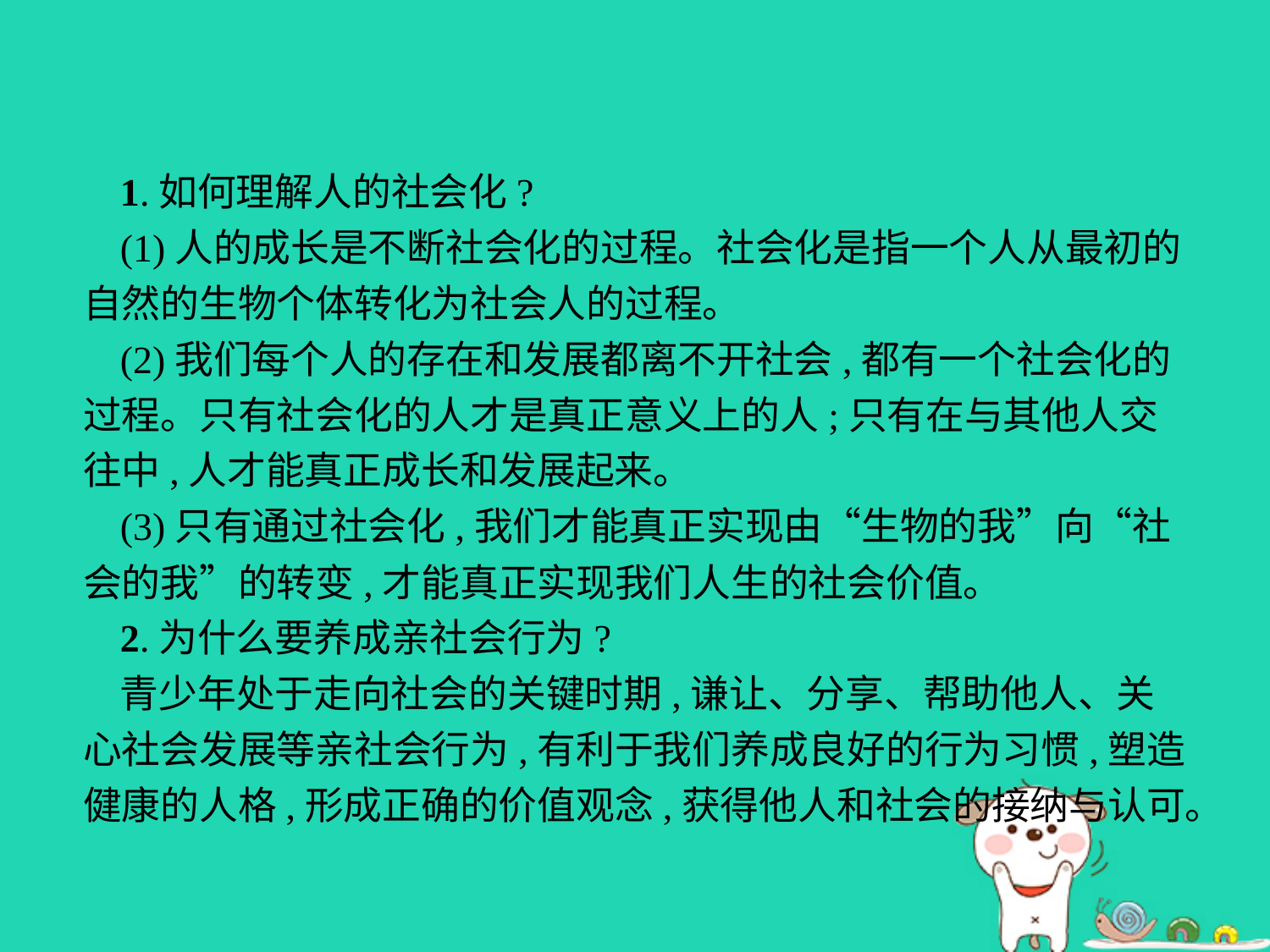

1.如何理解人的社会化?
(1)人的成长是不断社会化的过程。社会化是指一个人从最初的自然的生物个体转化为社会人的过程。
(2)我们每个人的存在和发展都离不开社会,都有一个社会化的过程。只有社会化的人才是真正意义上的人;只有在与其他人交往中,人才能真正成长和发展起来。
(3)只有通过社会化,我们才能真正实现由“生物的我”向“社会的我”的转变,才能真正实现我们人生的社会价值。
2.为什么要养成亲社会行为?
青少年处于走向社会的关键时期,谦让、分享、帮助他人、关心社会发展等亲社会行为,有利于我们养成良好的行为习惯,塑造健康的人格,形成正确的价值观念,获得他人和社会的接纳与认可。